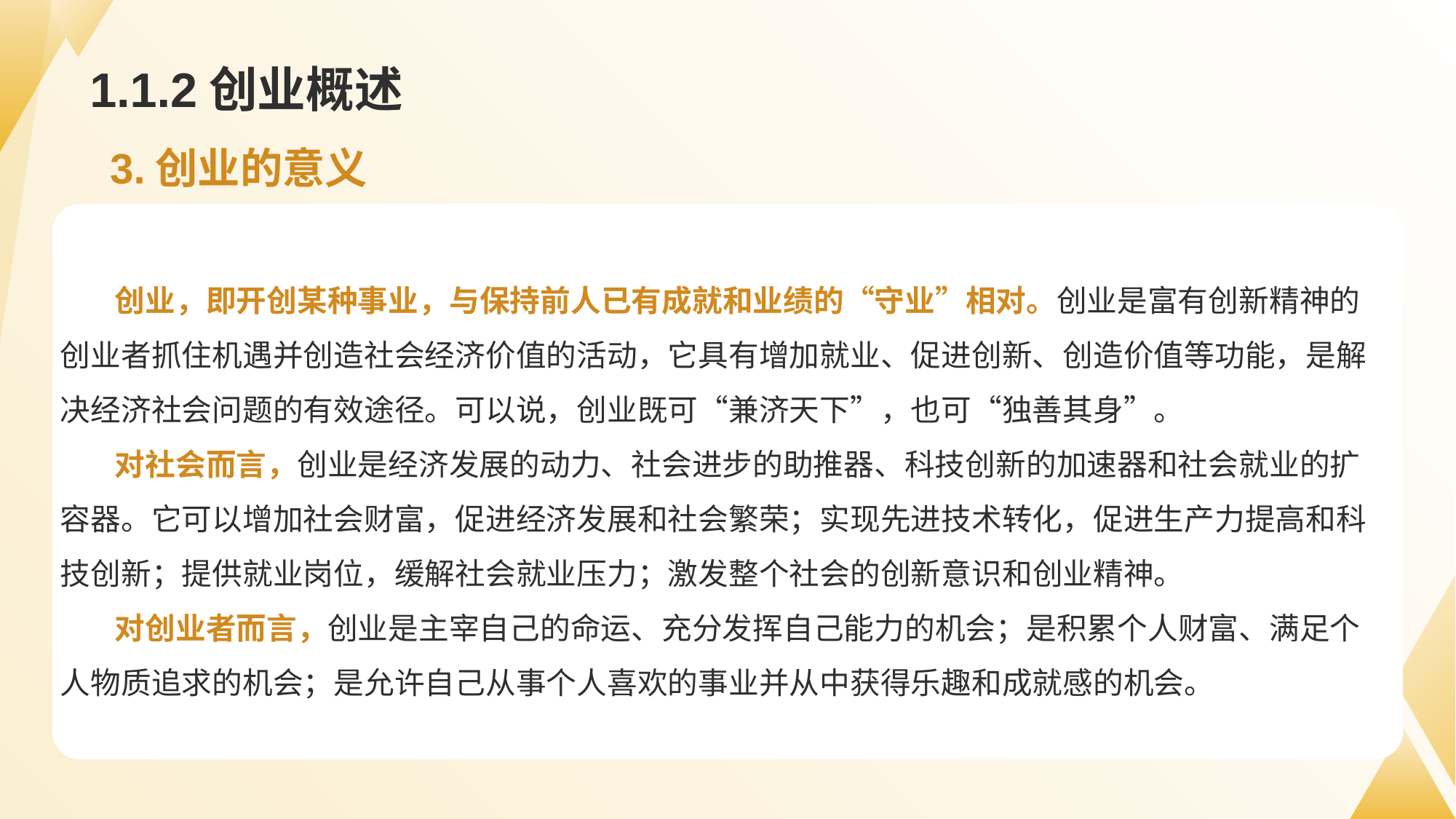

# 1.1.2创业概述
3.创业的意义
创业，即开创某种事业，与保持前人已有成就和业绩的“守业”相对。创业是富有创新精神的创业者抓住机遇并创造社会经济价值的活动，它具有增加就业、促进创新、创造价值等功能，是解决经济社会问题的有效途径。可以说，创业既可“兼济天下”，也可“独善其身”。
对社会而言，创业是经济发展的动力、社会进步的助推器、科技创新的加速器和社会就业的扩容器。它可以增加社会财富，促进经济发展和社会繁荣；实现先进技术转化，促进生产力提高和科技创新；提供就业岗位，缓解社会就业压力；激发整个社会的创新意识和创业精神。
对创业者而言，创业是主宰自己的命运、充分发挥自己能力的机会；是积累个人财富、满足个人物质追求的机会；是允许自己从事个人喜欢的事业并从中获得乐趣和成就感的机会。